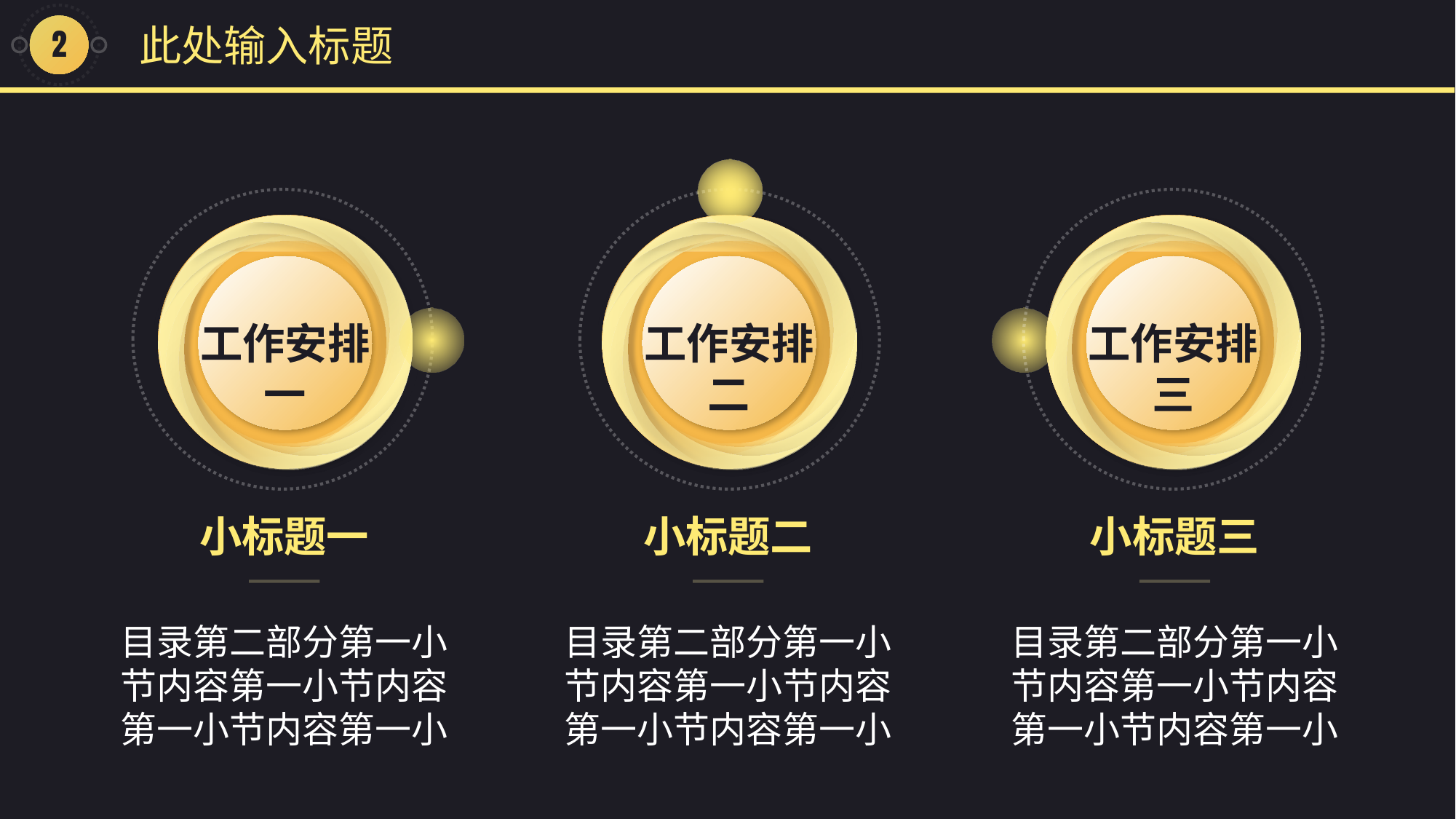

2

此处输入标题

工作安排一
工作安排二
工作安排三

小标题一
小标题二
小标题三
目录第二部分第一小节内容第一小节内容第一小节内容第一小
目录第二部分第一小节内容第一小节内容第一小节内容第一小
目录第二部分第一小节内容第一小节内容第一小节内容第一小